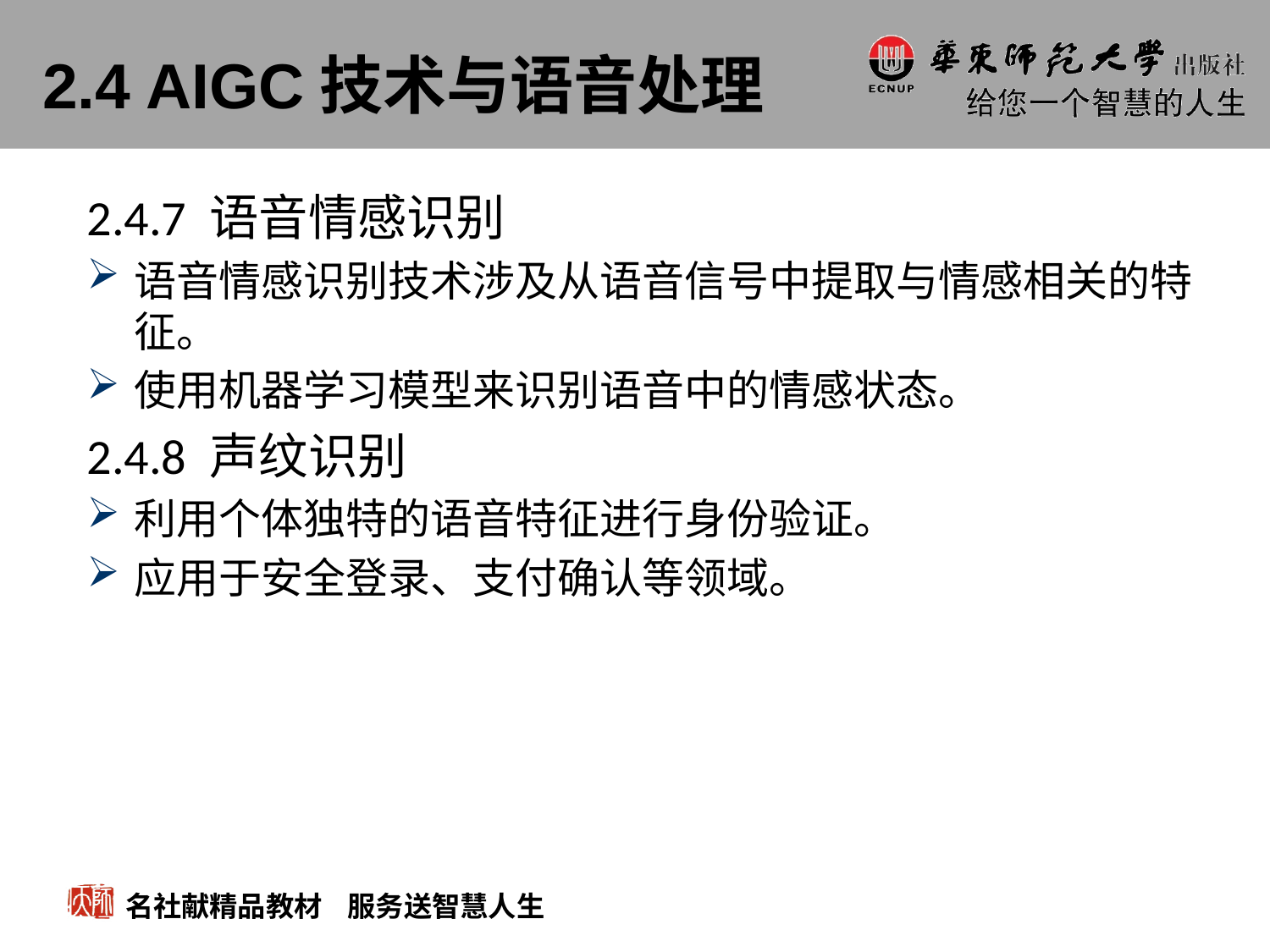

# 2.4 AIGC技术与语音处理
2.4.7 语音情感识别
语音情感识别技术涉及从语音信号中提取与情感相关的特征。
使用机器学习模型来识别语音中的情感状态。
2.4.8 声纹识别
利用个体独特的语音特征进行身份验证。
应用于安全登录、支付确认等领域。